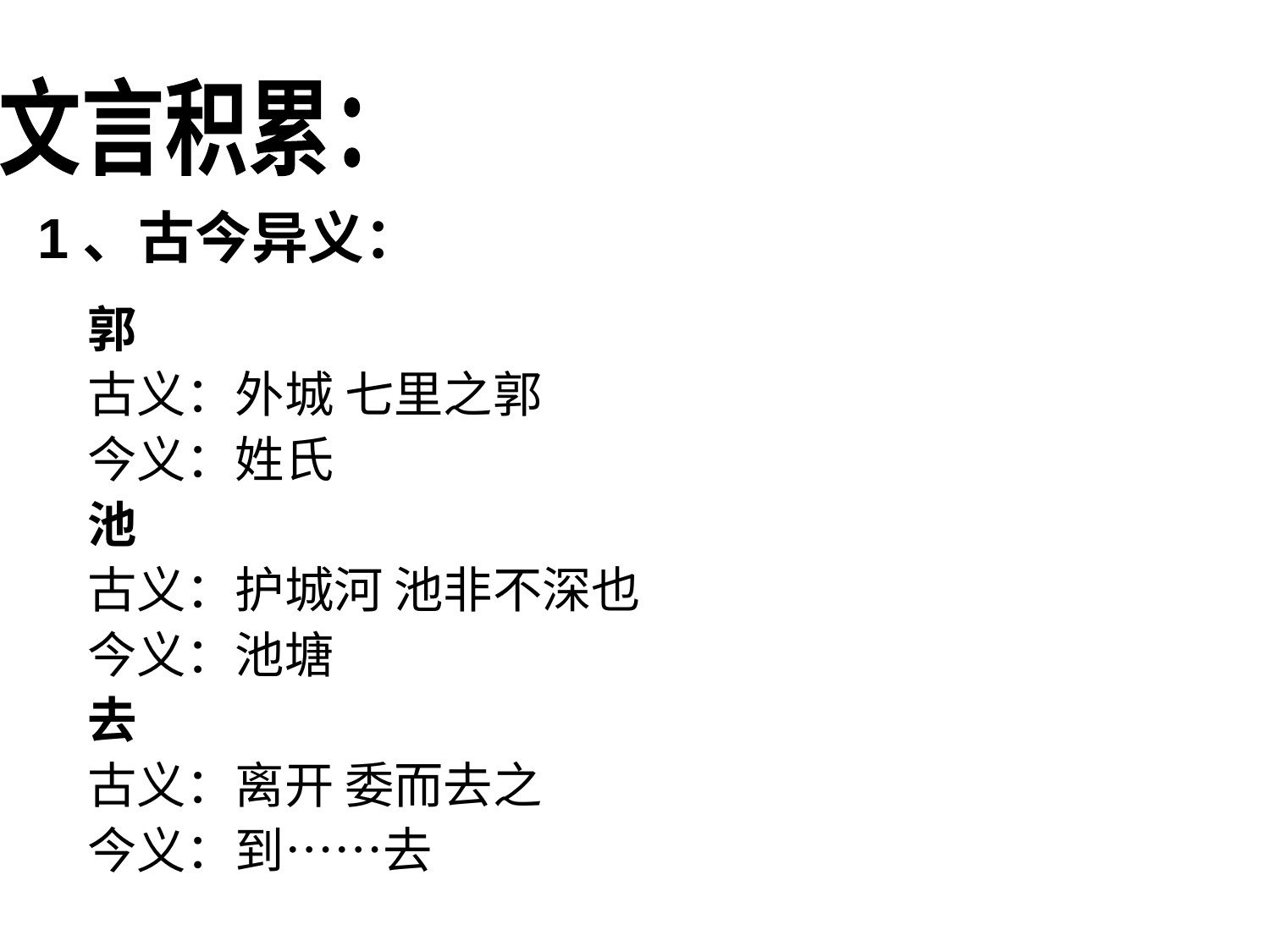

文言积累：
1、古今异义：
郭
古义：外城 七里之郭
今义：姓氏
池
古义：护城河 池非不深也
今义：池塘
去
古义：离开 委而去之
今义：到……去